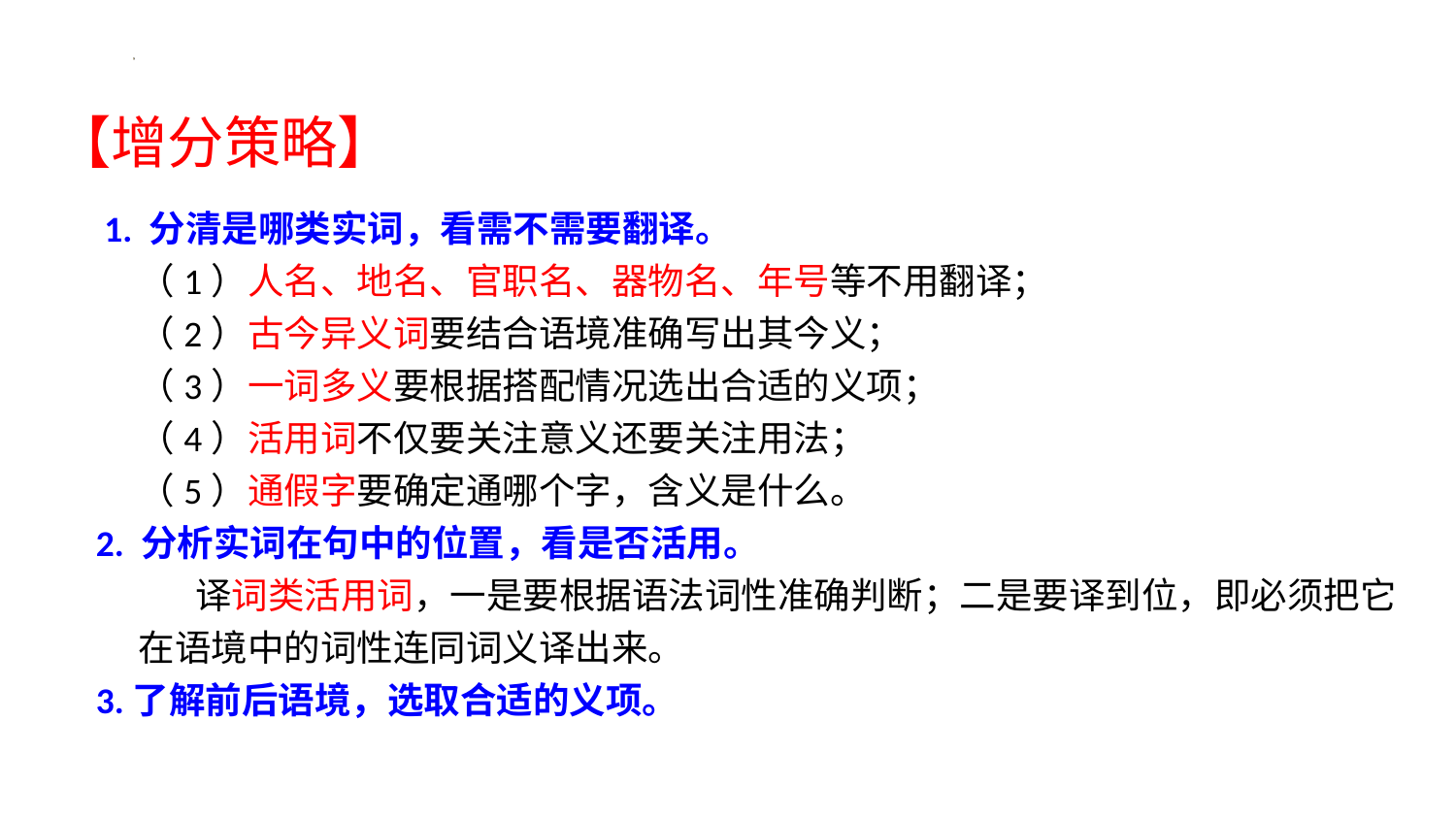

# 【增分策略】
 1. 分清是哪类实词，看需不需要翻译。
（1）人名、地名、官职名、器物名、年号等不用翻译；
（2）古今异义词要结合语境准确写出其今义；
（3）一词多义要根据搭配情况选出合适的义项；
（4）活用词不仅要关注意义还要关注用法；
（5）通假字要确定通哪个字，含义是什么。
2. 分析实词在句中的位置，看是否活用。
           译词类活用词，一是要根据语法词性准确判断；二是要译到位，即必须把它在语境中的词性连同词义译出来。
3.了解前后语境，选取合适的义项。